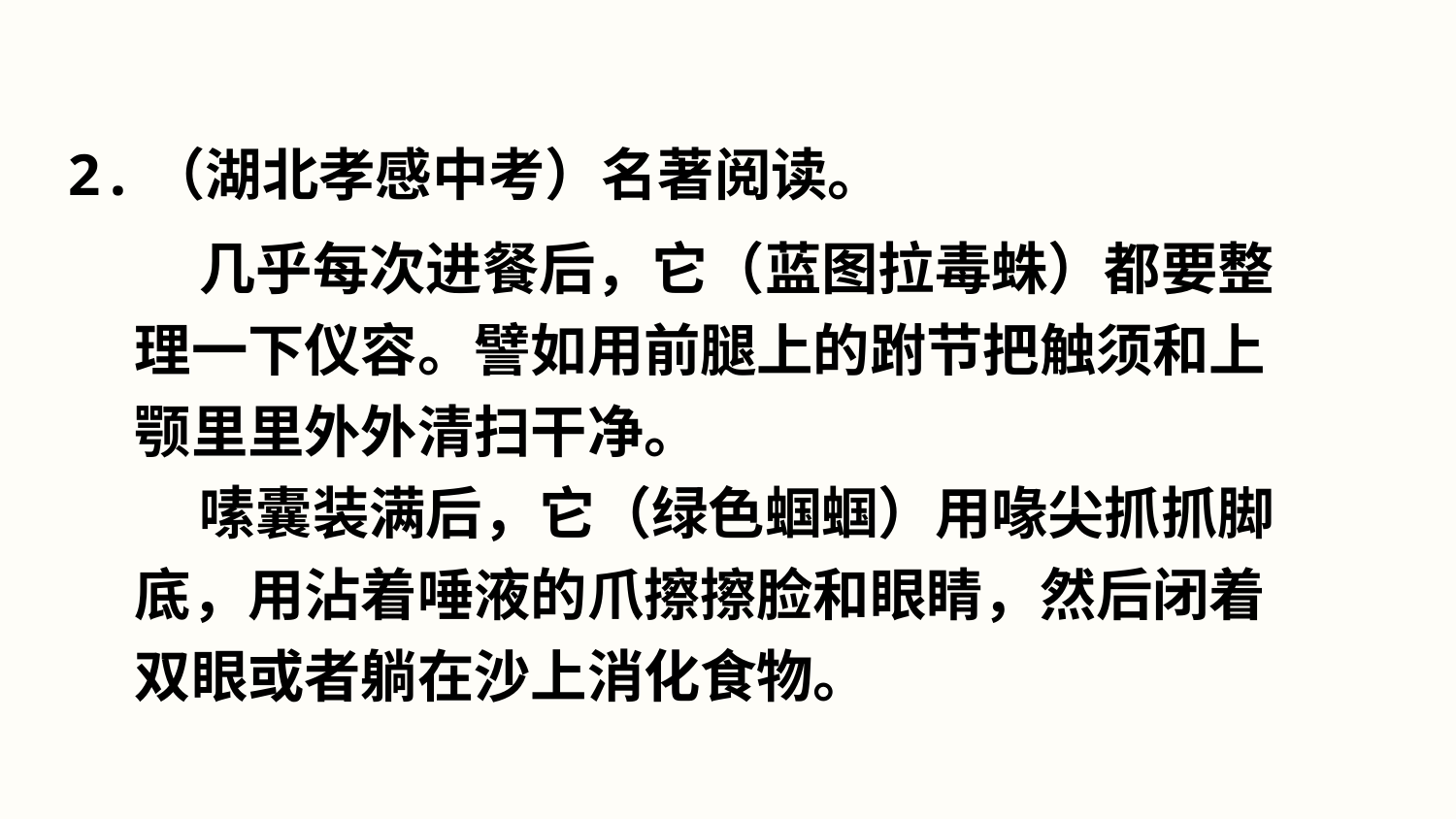

2.（湖北孝感中考）名著阅读。
    几乎每次进餐后，它（蓝图拉毒蛛）都要整理一下仪容。譬如用前腿上的跗节把触须和上颚里里外外清扫干净。
    嗉囊装满后，它（绿色蝈蝈）用喙尖抓抓脚底，用沾着唾液的爪擦擦脸和眼睛，然后闭着双眼或者躺在沙上消化食物。